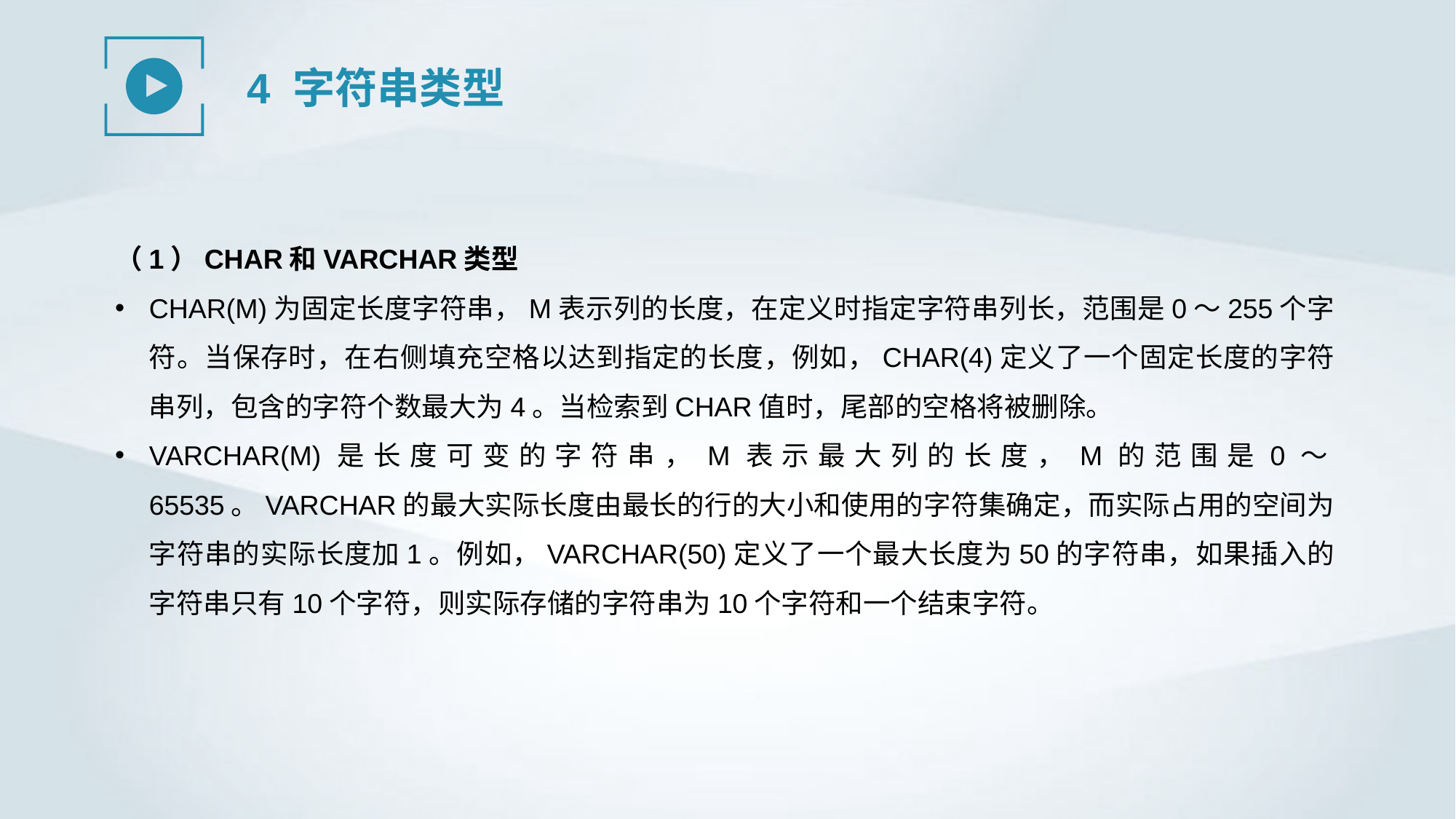

4 字符串类型
（1）CHAR和VARCHAR类型
CHAR(M)为固定长度字符串，M表示列的长度，在定义时指定字符串列长，范围是0～255个字符。当保存时，在右侧填充空格以达到指定的长度，例如，CHAR(4)定义了一个固定长度的字符串列，包含的字符个数最大为4。当检索到CHAR值时，尾部的空格将被删除。
VARCHAR(M)是长度可变的字符串，M表示最大列的长度，M的范围是0～65535。VARCHAR的最大实际长度由最长的行的大小和使用的字符集确定，而实际占用的空间为字符串的实际长度加1。例如，VARCHAR(50)定义了一个最大长度为50的字符串，如果插入的字符串只有10个字符，则实际存储的字符串为10个字符和一个结束字符。